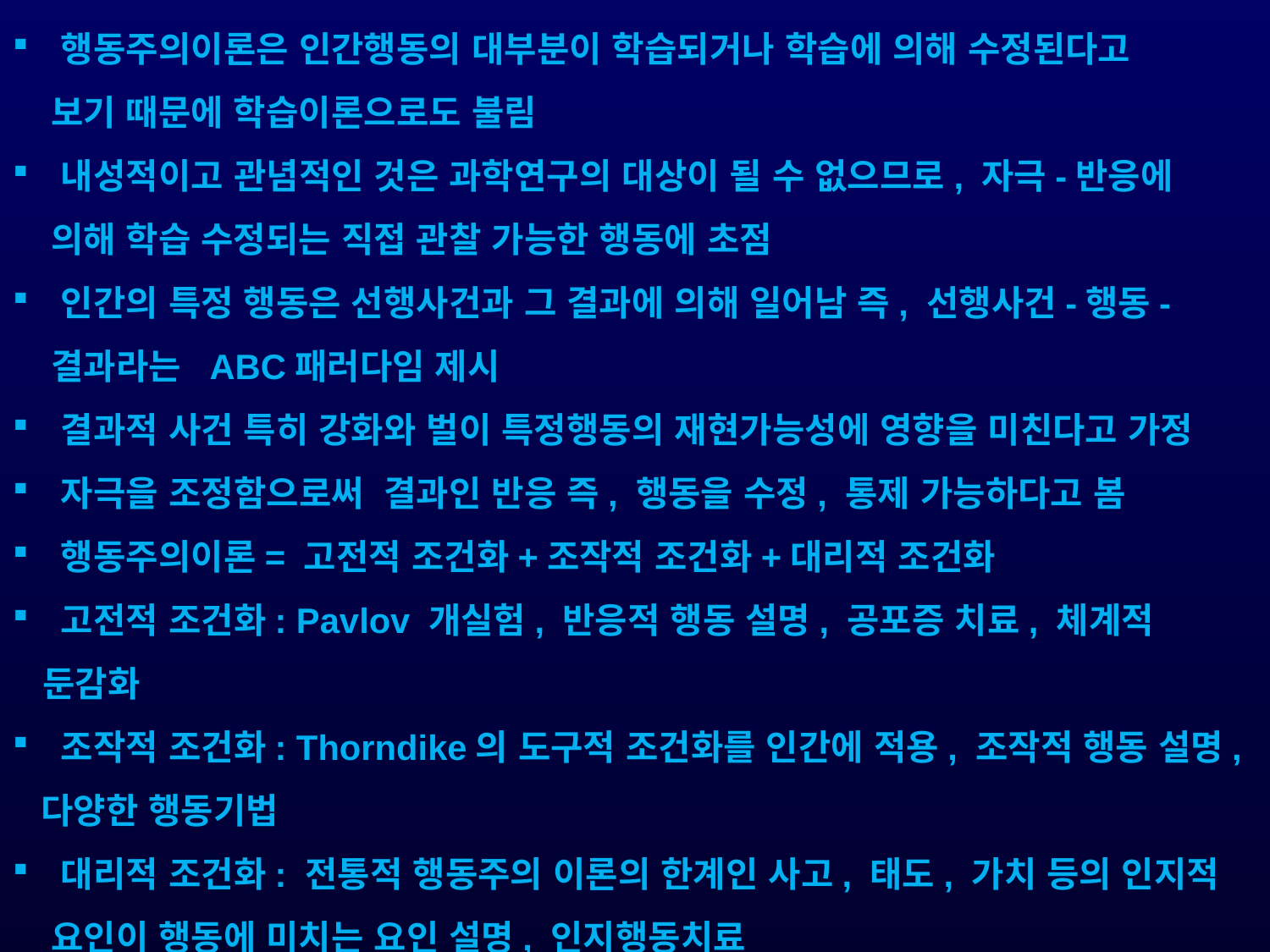

행동주의이론은 인간행동의 대부분이 학습되거나 학습에 의해 수정된다고
   보기 때문에 학습이론으로도 불림
 내성적이고 관념적인 것은 과학연구의 대상이 될 수 없으므로, 자극-반응에
   의해 학습 수정되는 직접 관찰 가능한 행동에 초점
 인간의 특정 행동은 선행사건과 그 결과에 의해 일어남 즉, 선행사건-행동-
   결과라는  ABC패러다임 제시
 결과적 사건 특히 강화와 벌이 특정행동의 재현가능성에 영향을 미친다고 가정
 자극을 조정함으로써  결과인 반응 즉, 행동을 수정, 통제 가능하다고 봄
 행동주의이론= 고전적 조건화+조작적 조건화+대리적 조건화
 고전적 조건화: Pavlov 개실험, 반응적 행동 설명, 공포증 치료, 체계적 둔감화
 조작적 조건화: Thorndike의 도구적 조건화를 인간에 적용, 조작적 행동 설명,
  다양한 행동기법
 대리적 조건화: 전통적 행동주의 이론의 한계인 사고, 태도, 가치 등의 인지적
   요인이 행동에 미치는 요인 설명, 인지행동치료
 다음은 다양한 행동주의이론가 중에서 Skinner와 Bandura를 중심으로 논의